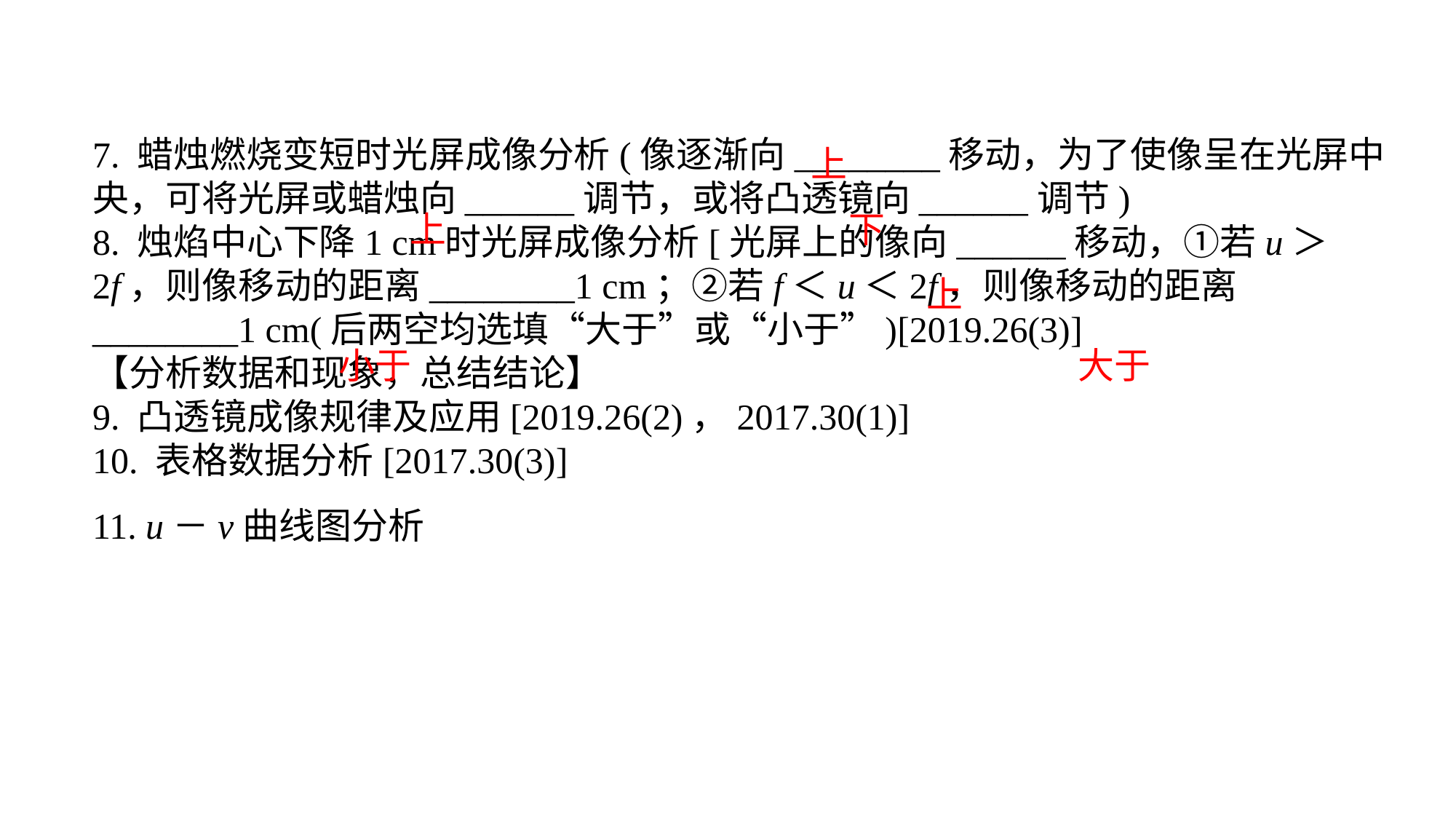

7. 蜡烛燃烧变短时光屏成像分析(像逐渐向________移动，为了使像呈在光屏中央，可将光屏或蜡烛向______调节，或将凸透镜向______调节)8. 烛焰中心下降1 cm时光屏成像分析[光屏上的像向______移动，①若u＞2f，则像移动的距离________1 cm；②若f＜u＜2f，则像移动的距离________1 cm(后两空均选填“大于”或“小于”)[2019.26(3)]【分析数据和现象，总结结论】9. 凸透镜成像规律及应用[2019.26(2)，2017.30(1)]10. 表格数据分析[2017.30(3)]11. u－v曲线图分析
上
上
下
上
小于
大于